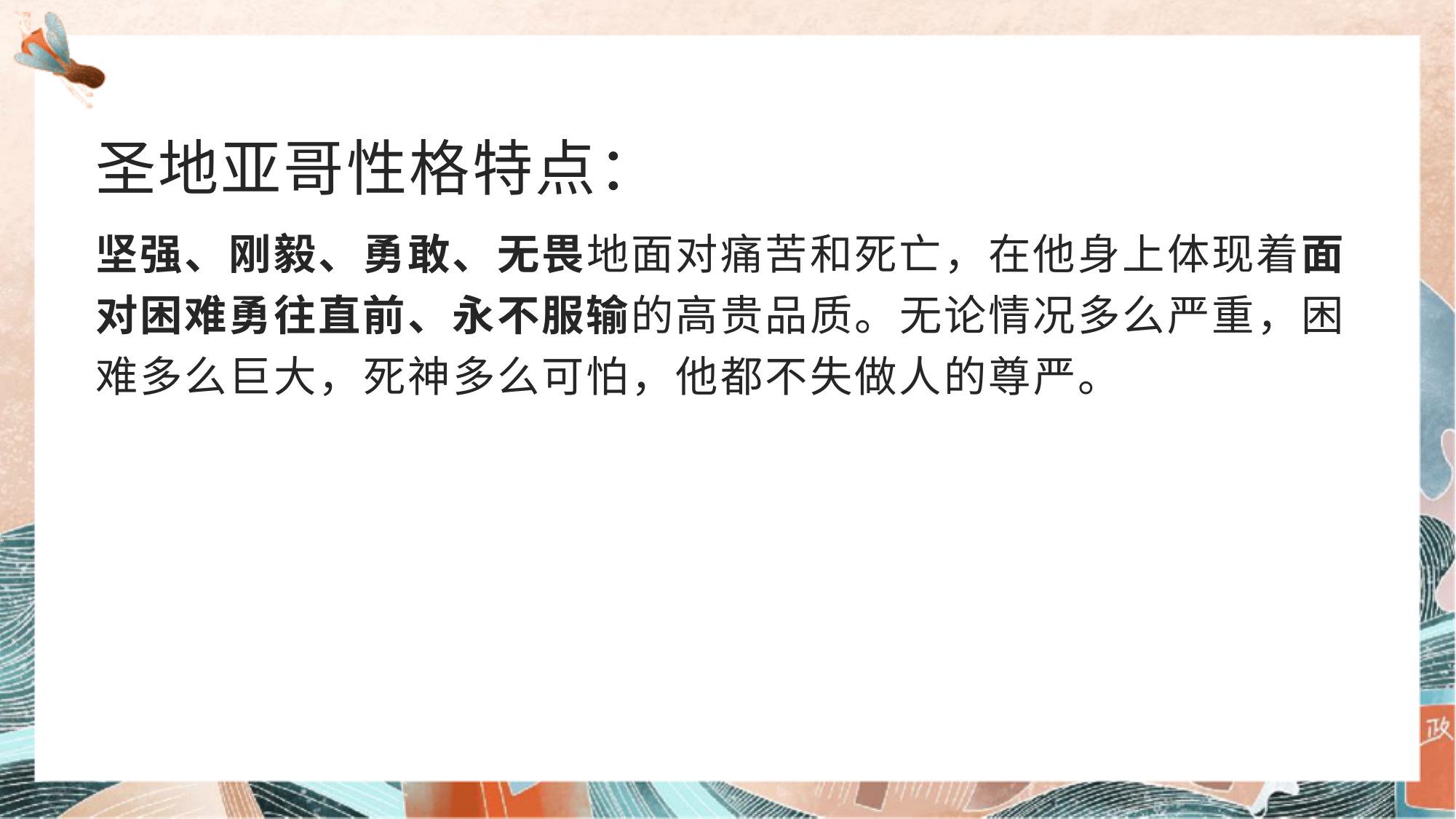

#
圣地亚哥性格特点：
坚强、刚毅、勇敢、无畏地面对痛苦和死亡，在他身上体现着面对困难勇往直前、永不服输的高贵品质。无论情况多么严重，困难多么巨大，死神多么可怕，他都不失做人的尊严。